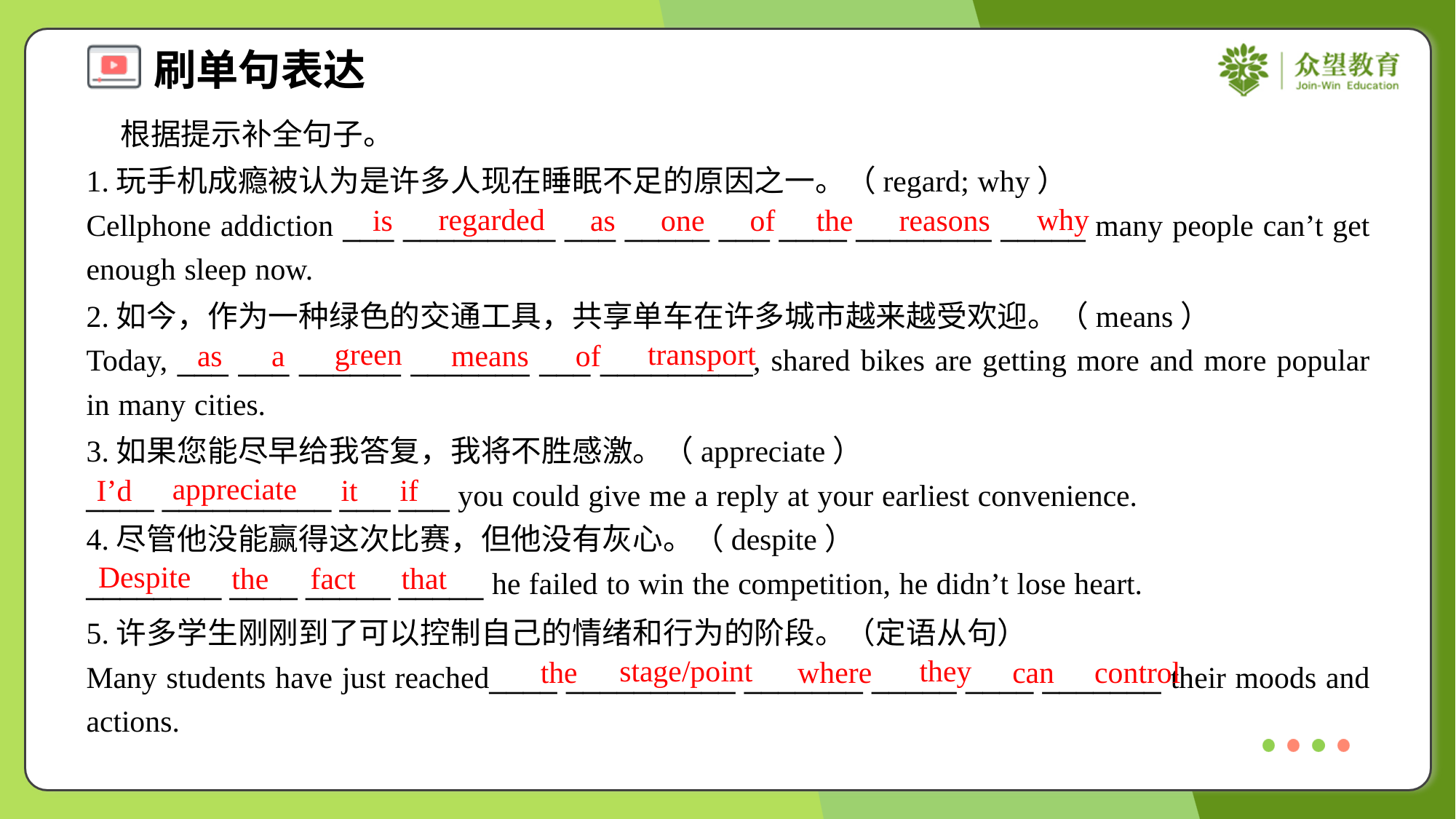

根据提示补全句子。
1.玩手机成瘾被认为是许多人现在睡眠不足的原因之一。（regard; why）
Cellphone addiction ___ _________ ___ _____ ___ ____ ________ _____ many people can’t get enough sleep now.
regarded
why
is
as
one
of
the
reasons
2.如今，作为一种绿色的交通工具，共享单车在许多城市越来越受欢迎。（means）
Today, ___ ___ ______ _______ ___ _________, shared bikes are getting more and more popular in many cities.
green
transport
as
a
means
of
3.如果您能尽早给我答复，我将不胜感激。（appreciate）
____ __________ ___ ___ you could give me a reply at your earliest convenience.
4.尽管他没能赢得这次比赛，但他没有灰心。（despite）
________ ____ _____ _____ he failed to win the competition, he didn’t lose heart.
appreciate
I’d
it
if
Despite
the
fact
that
5.许多学生刚刚到了可以控制自己的情绪和行为的阶段。（定语从句）
Many students have just reached____ __________ _______ _____ ____ _______ their moods and actions.
stage/point
they
the
where
can
control